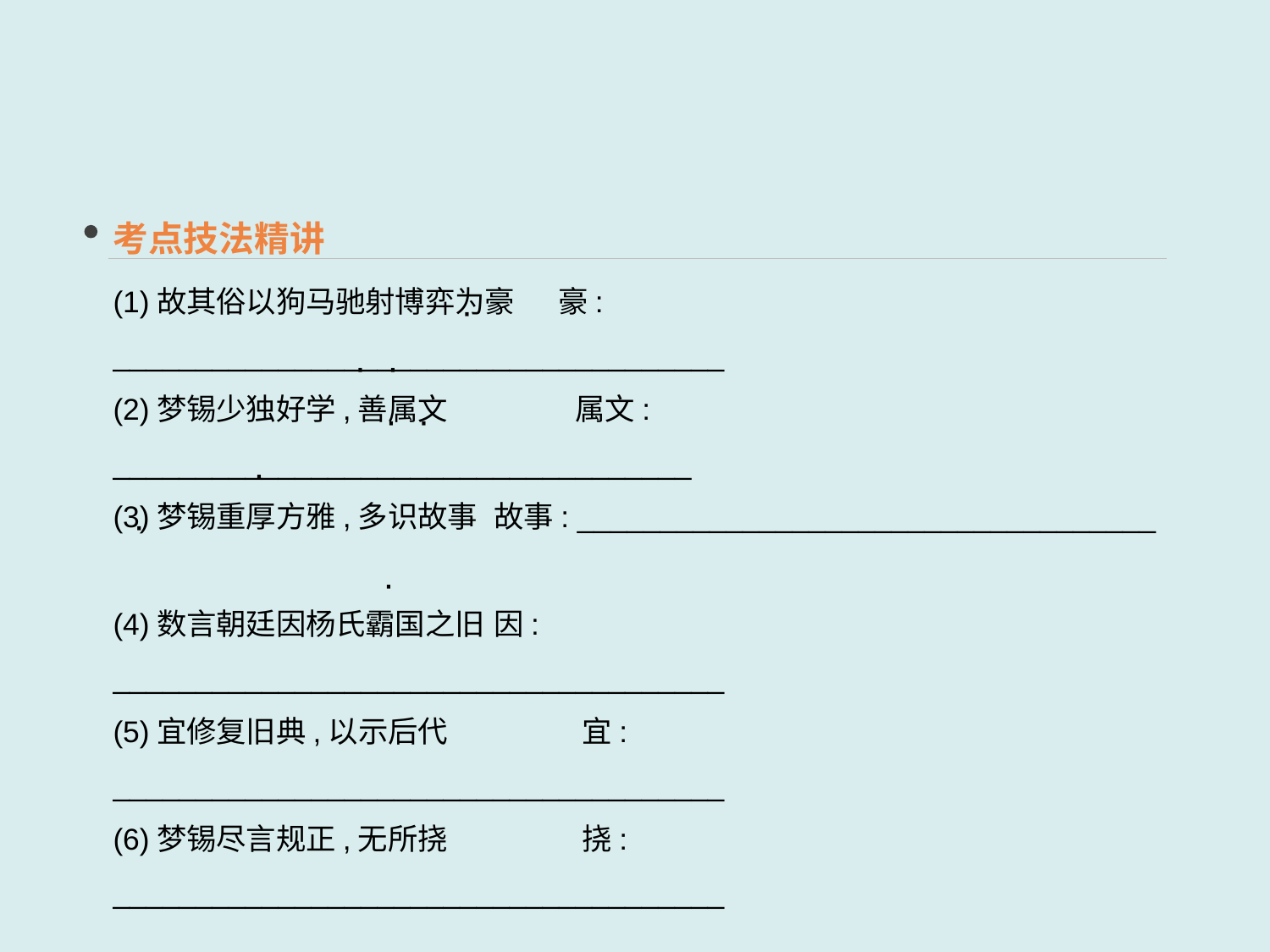

考点技法精讲

(1)故其俗以狗马驰射博弈为豪　  豪: _____________________________________
(2)梦锡少独好学,善属文	            属文: ___________________________________
(3)梦锡重厚方雅,多识故事	故事: ___________________________________
(4)数言朝廷因杨氏霸国之旧	因: _____________________________________
(5)宜修复旧典,以示后代	             宜: _____________________________________
(6)梦锡尽言规正,无所挠	             挠: _____________________________________

·
·  ·
·  ·
·
·
·